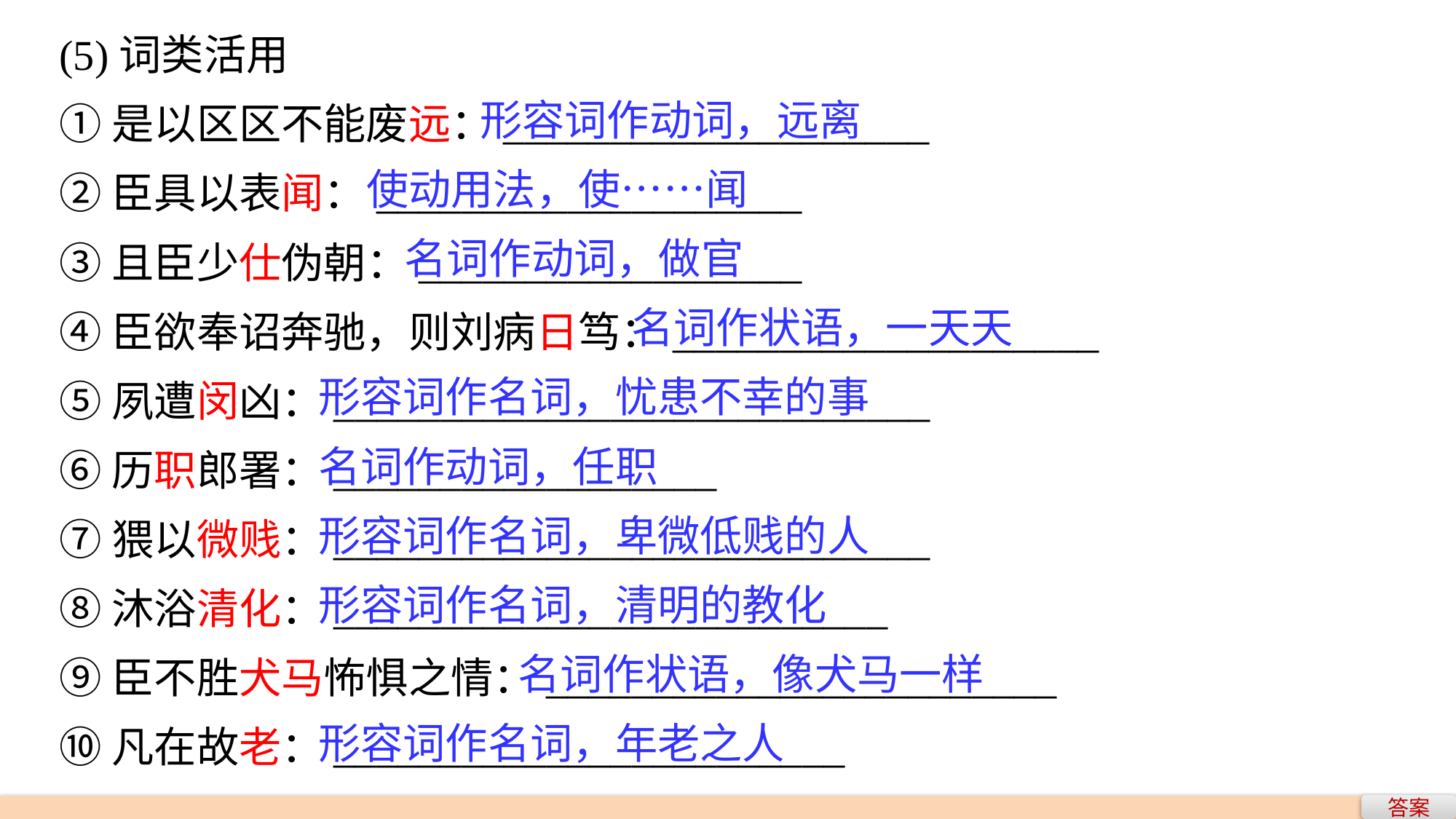

(5)词类活用
①是以区区不能废远：____________________
②臣具以表闻：____________________
③且臣少仕伪朝：__________________
④臣欲奉诏奔驰，则刘病日笃：____________________
⑤夙遭闵凶：____________________________
⑥历职郎署：__________________
⑦猥以微贱：____________________________
⑧沐浴清化：__________________________
⑨臣不胜犬马怖惧之情：________________________
⑩凡在故老：________________________
                形容词作动词，远离
    使动用法，使……闻
        名词作动词，做官
                                名词作状语，一天天
形容词作名词，忧患不幸的事
名词作动词，任职
形容词作名词，卑微低贱的人
形容词作名词，清明的教化
                    名词作状语，像犬马一样
形容词作名词，年老之人
答案